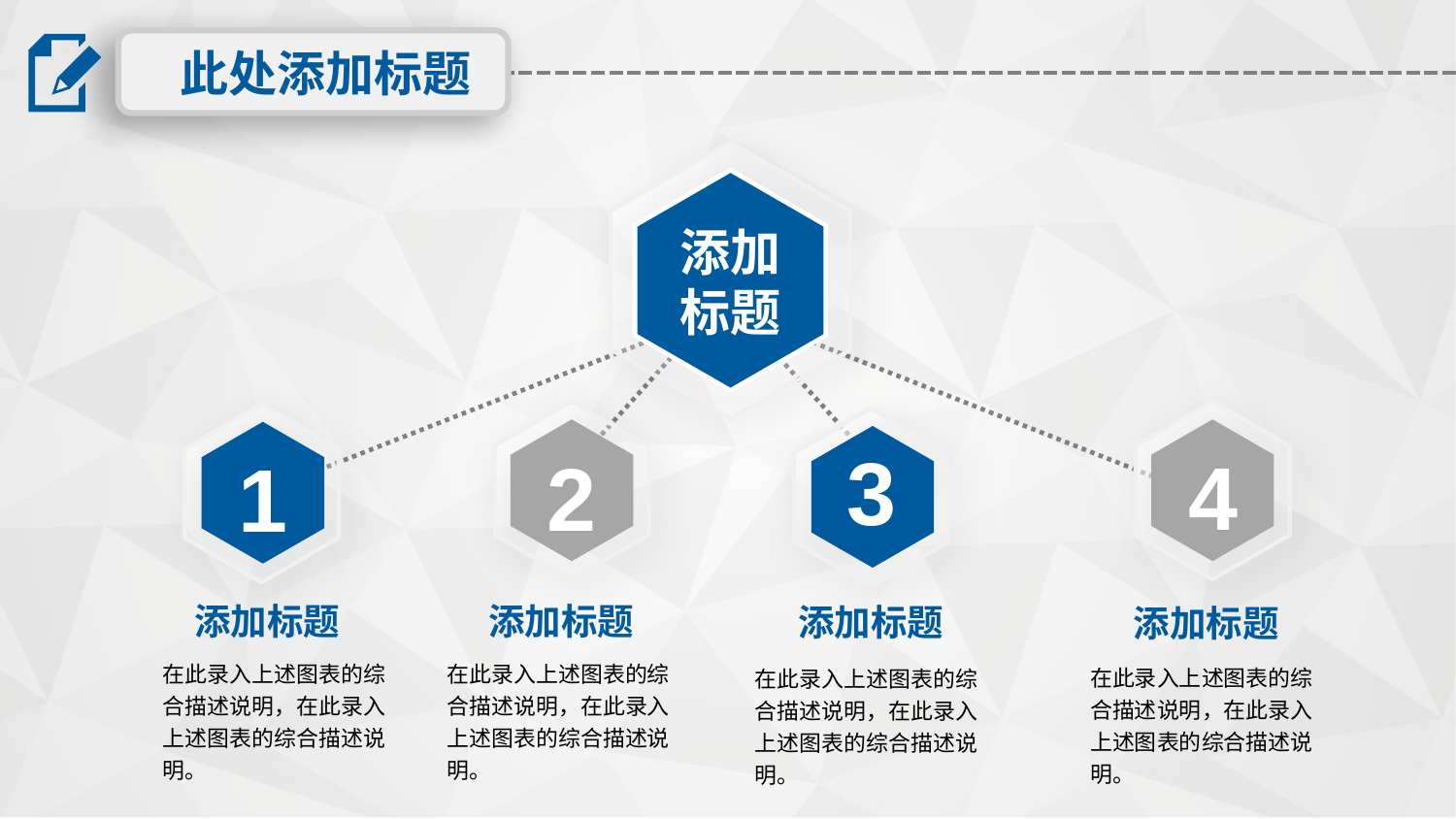

此处添加标题

添加
标题

3
4
2
1
添加标题
添加标题
添加标题
添加标题
在此录入上述图表的综合描述说明，在此录入上述图表的综合描述说明。
在此录入上述图表的综合描述说明，在此录入上述图表的综合描述说明。
在此录入上述图表的综合描述说明，在此录入上述图表的综合描述说明。

在此录入上述图表的综合描述说明，在此录入上述图表的综合描述说明。